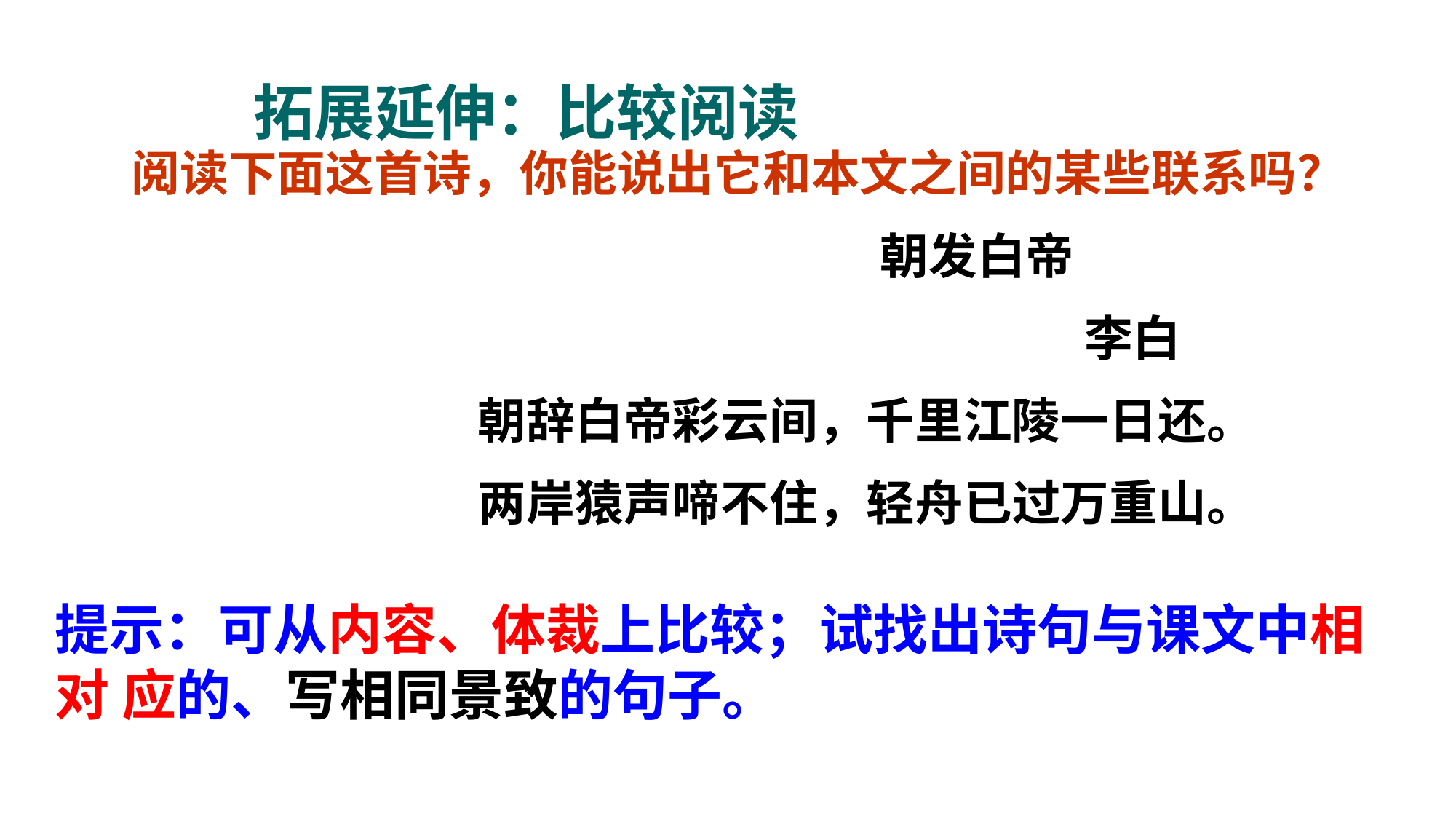

拓展延伸：比较阅读
阅读下面这首诗，你能说出它和本文之间的某些联系吗？
                                          朝发白帝
                                                                      李白
                      朝辞白帝彩云间，千里江陵一日还。
                      两岸猿声啼不住，轻舟已过万重山。
提示：可从内容、体裁上比较；试找出诗句与课文中相 对 应的、写相同景致的句子。